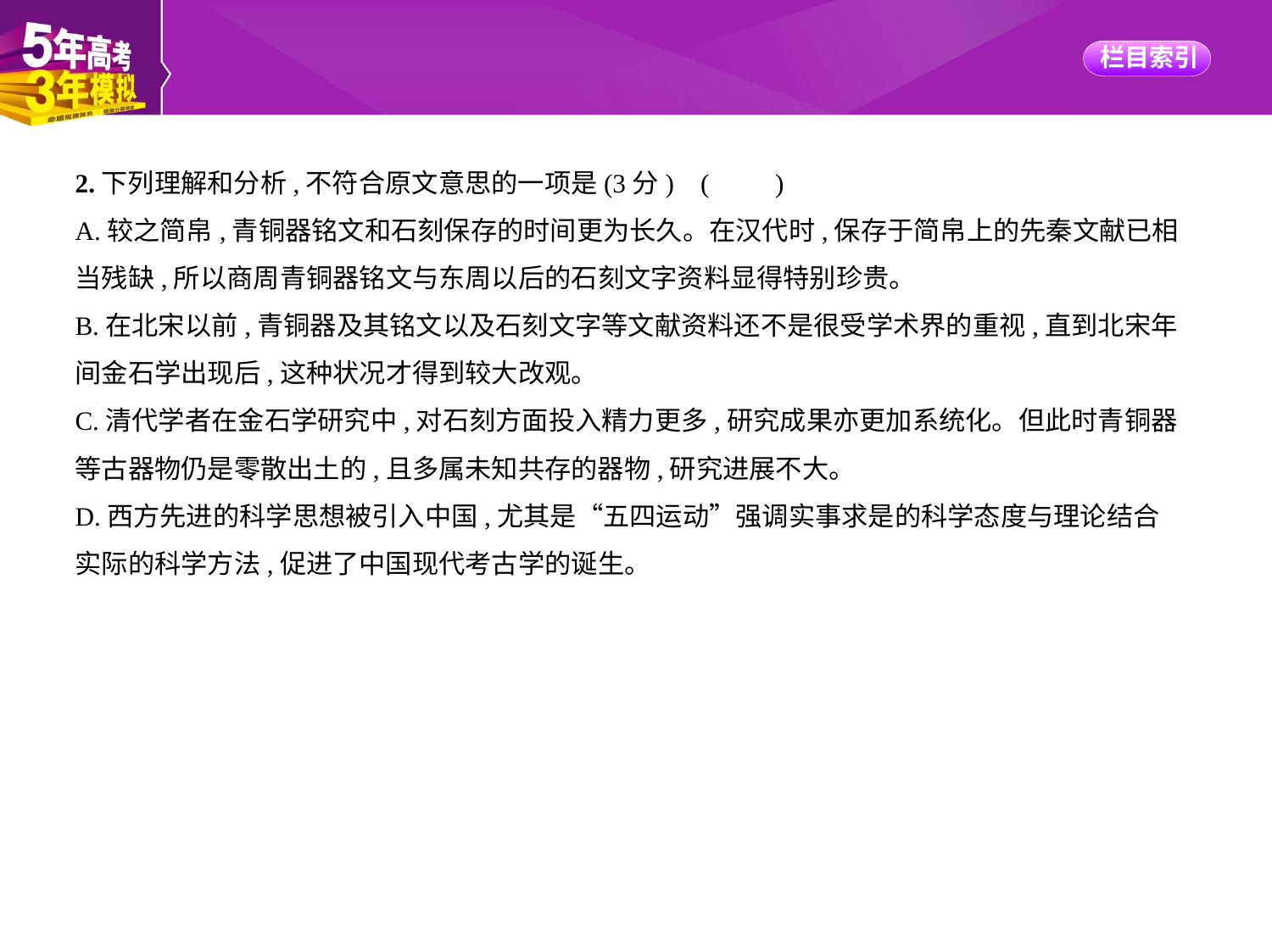

2.下列理解和分析,不符合原文意思的一项是(3分) (　　)
A.较之简帛,青铜器铭文和石刻保存的时间更为长久。在汉代时,保存于简帛上的先秦文献已相
当残缺,所以商周青铜器铭文与东周以后的石刻文字资料显得特别珍贵。
B.在北宋以前,青铜器及其铭文以及石刻文字等文献资料还不是很受学术界的重视,直到北宋年
间金石学出现后,这种状况才得到较大改观。
C.清代学者在金石学研究中,对石刻方面投入精力更多,研究成果亦更加系统化。但此时青铜器
等古器物仍是零散出土的,且多属未知共存的器物,研究进展不大。
D.西方先进的科学思想被引入中国,尤其是“五四运动”强调实事求是的科学态度与理论结合
实际的科学方法,促进了中国现代考古学的诞生。